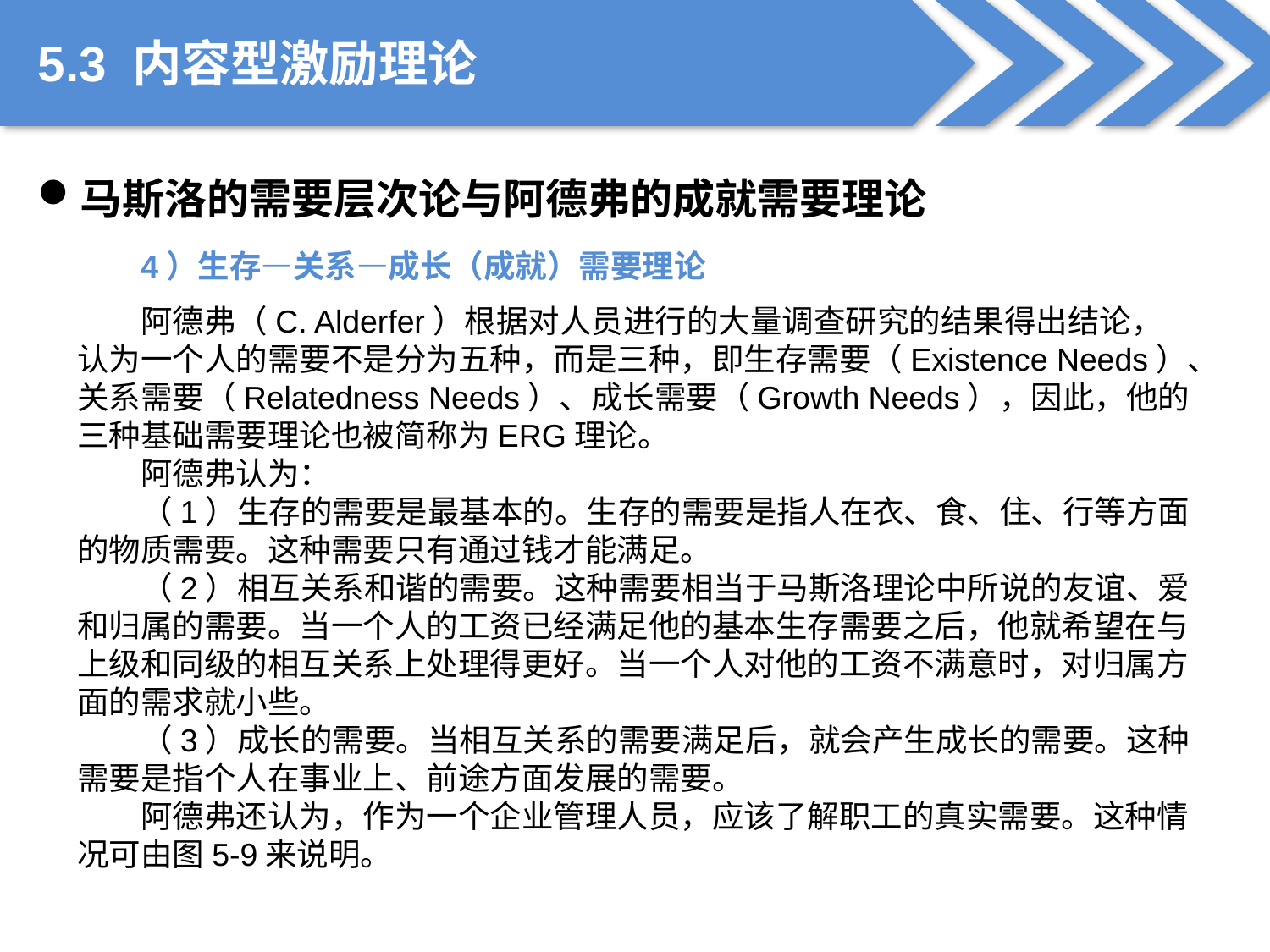

5.3 内容型激励理论
马斯洛的需要层次论与阿德弗的成就需要理论
4）生存—关系—成长（成就）需要理论
阿德弗（C. Alderfer）根据对人员进行的大量调查研究的结果得出结论，认为一个人的需要不是分为五种，而是三种，即生存需要（Existence Needs）、关系需要（Relatedness Needs）、成长需要（Growth Needs），因此，他的三种基础需要理论也被简称为ERG理论。
阿德弗认为：
（1）生存的需要是最基本的。生存的需要是指人在衣、食、住、行等方面的物质需要。这种需要只有通过钱才能满足。
（2）相互关系和谐的需要。这种需要相当于马斯洛理论中所说的友谊、爱和归属的需要。当一个人的工资已经满足他的基本生存需要之后，他就希望在与上级和同级的相互关系上处理得更好。当一个人对他的工资不满意时，对归属方面的需求就小些。
（3）成长的需要。当相互关系的需要满足后，就会产生成长的需要。这种需要是指个人在事业上、前途方面发展的需要。
阿德弗还认为，作为一个企业管理人员，应该了解职工的真实需要。这种情况可由图5-9来说明。